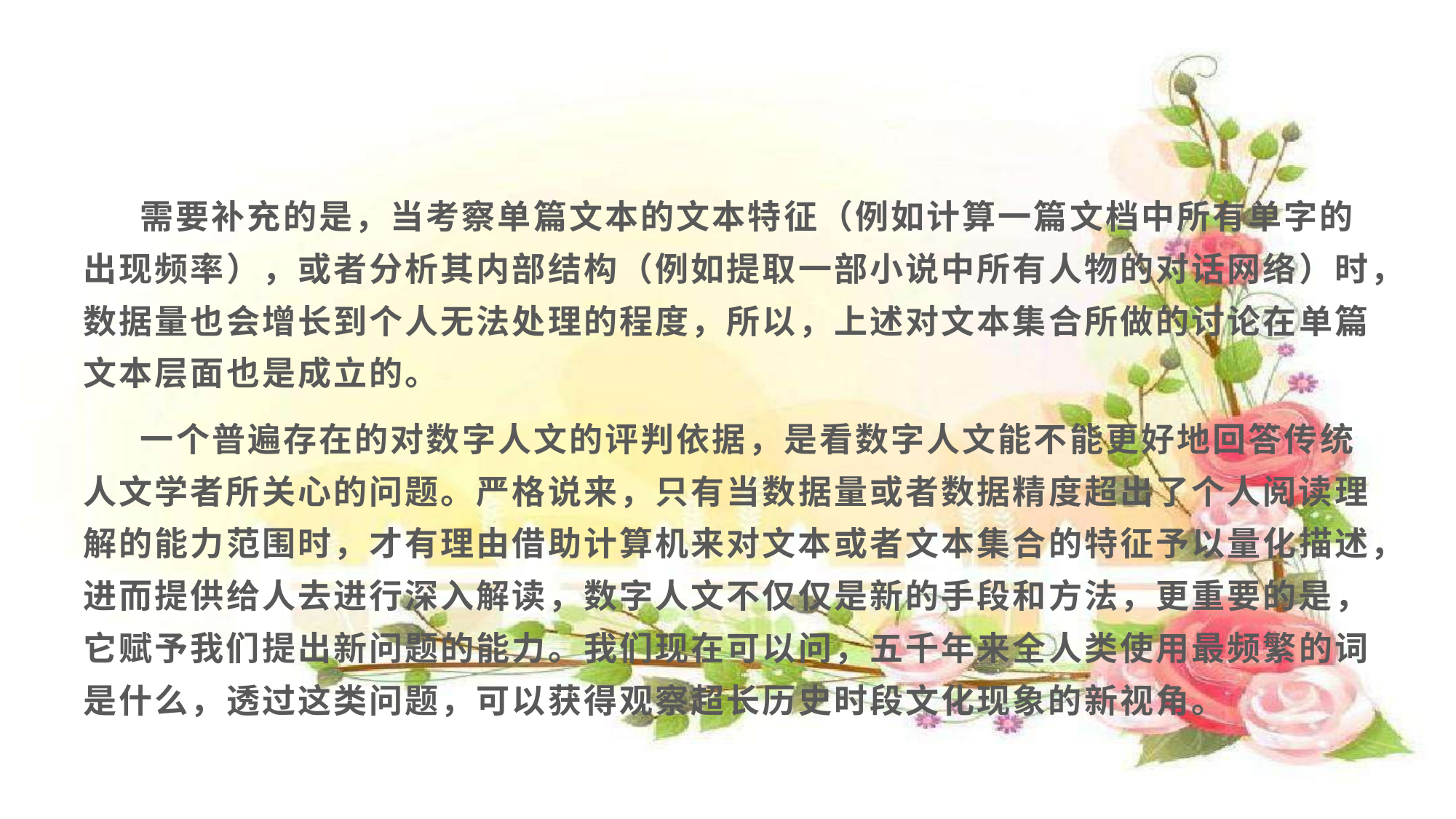

需要补充的是，当考察单篇文本的文本特征（例如计算一篇文档中所有单字的出现频率），或者分析其内部结构（例如提取一部小说中所有人物的对话网络）时，数据量也会增长到个人无法处理的程度，所以，上述对文本集合所做的讨论在单篇文本层面也是成立的。
     一个普遍存在的对数字人文的评判依据，是看数字人文能不能更好地回答传统人文学者所关心的问题。严格说来，只有当数据量或者数据精度超出了个人阅读理解的能力范围时，才有理由借助计算机来对文本或者文本集合的特征予以量化描述，进而提供给人去进行深入解读，数字人文不仅仅是新的手段和方法，更重要的是，它赋予我们提出新问题的能力。我们现在可以问，五千年来全人类使用最频繁的词是什么，透过这类问题，可以获得观察超长历史时段文化现象的新视角。